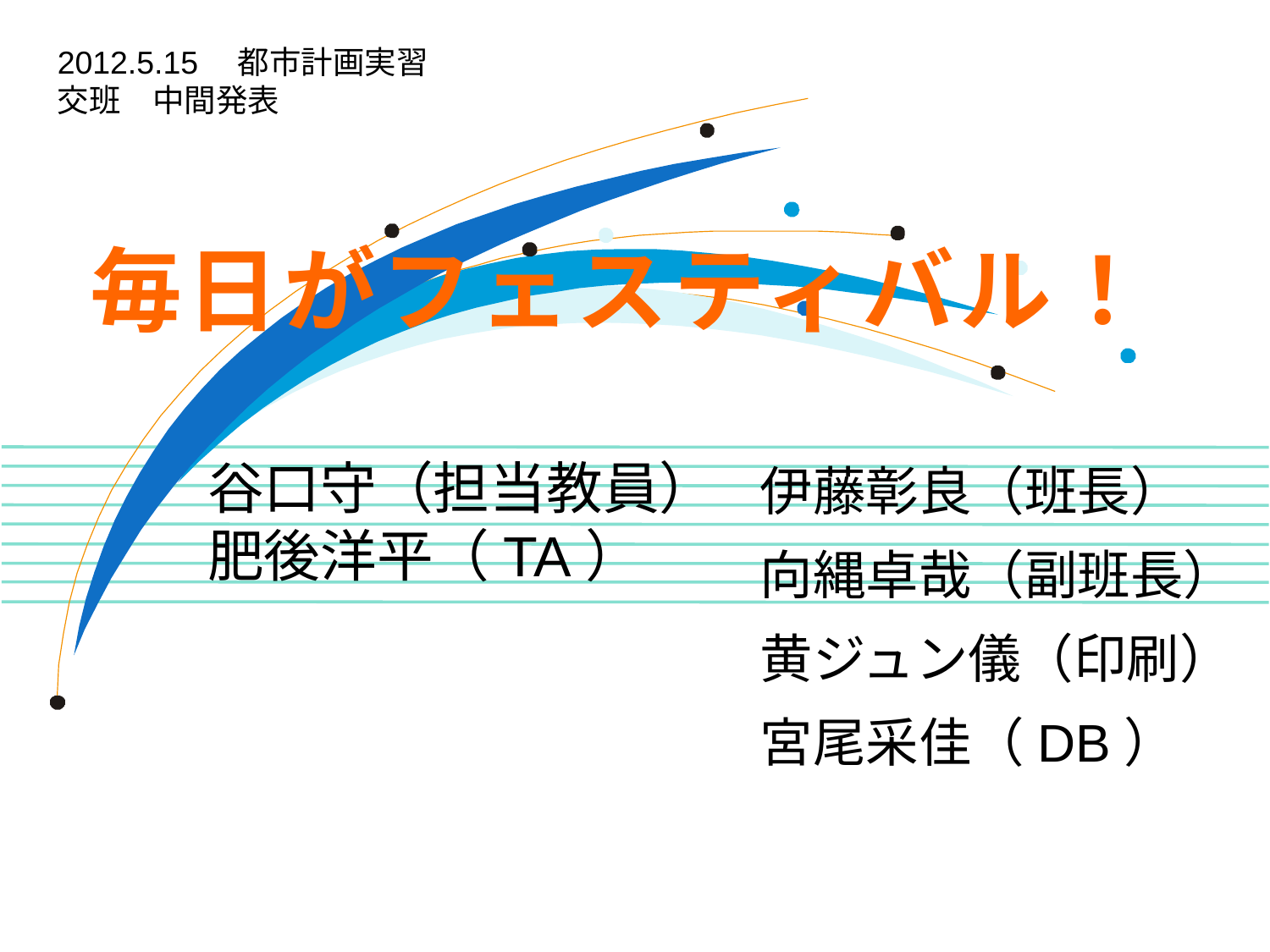

2012.5.15　都市計画実習
交班　中間発表
# 毎日がフェスティバル！
谷口守（担当教員）
肥後洋平（TA）
伊藤彰良（班長）
向縄卓哉（副班長）
黄ジュン儀（印刷）
宮尾采佳（DB）